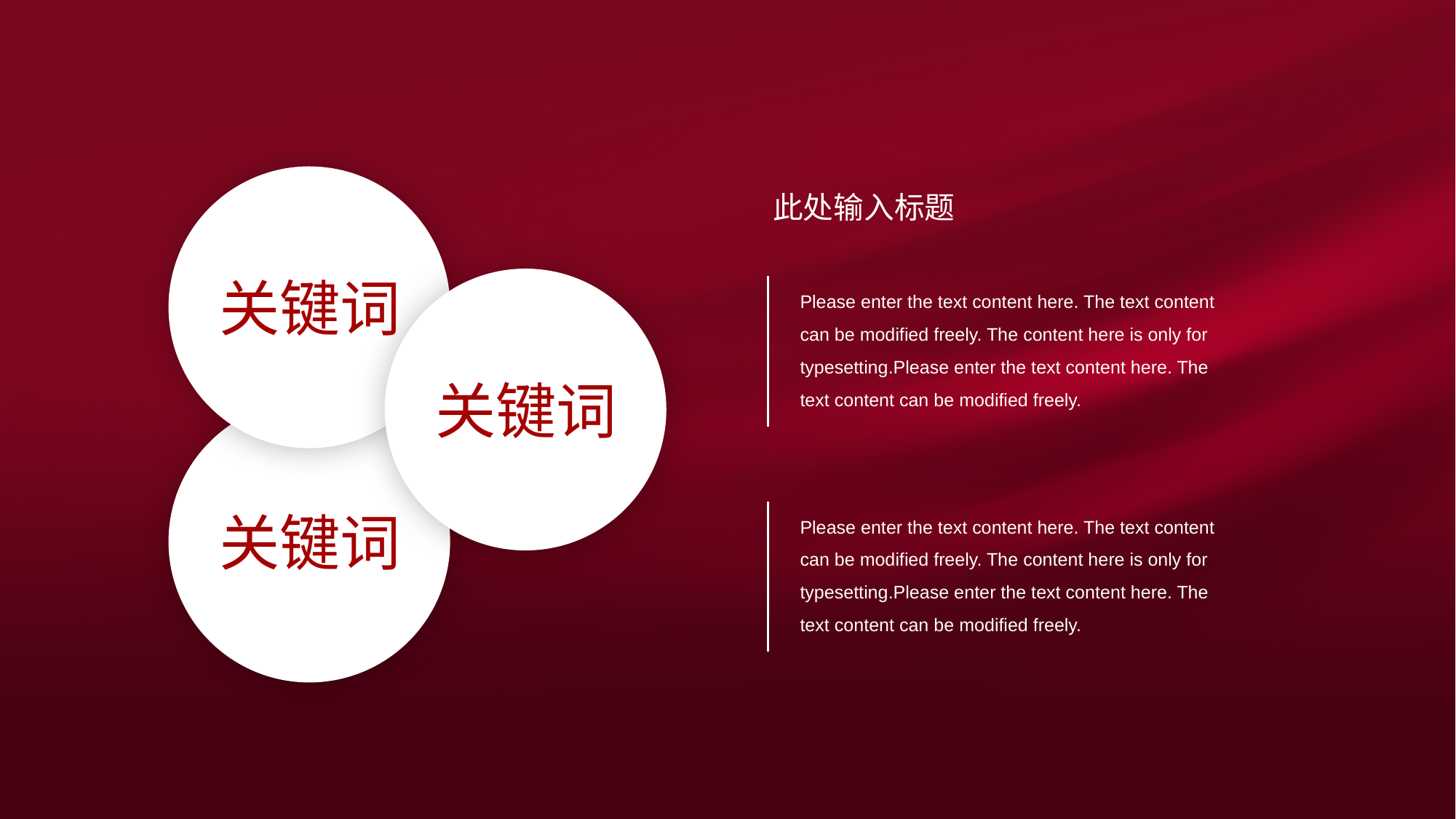

此处输入标题
关键词

Please enter the text content here. The text content can be modified freely. The content here is only for typesetting.Please enter the text content here. The text content can be modified freely.
关键词

关键词
Please enter the text content here. The text content can be modified freely. The content here is only for typesetting.Please enter the text content here. The text content can be modified freely.